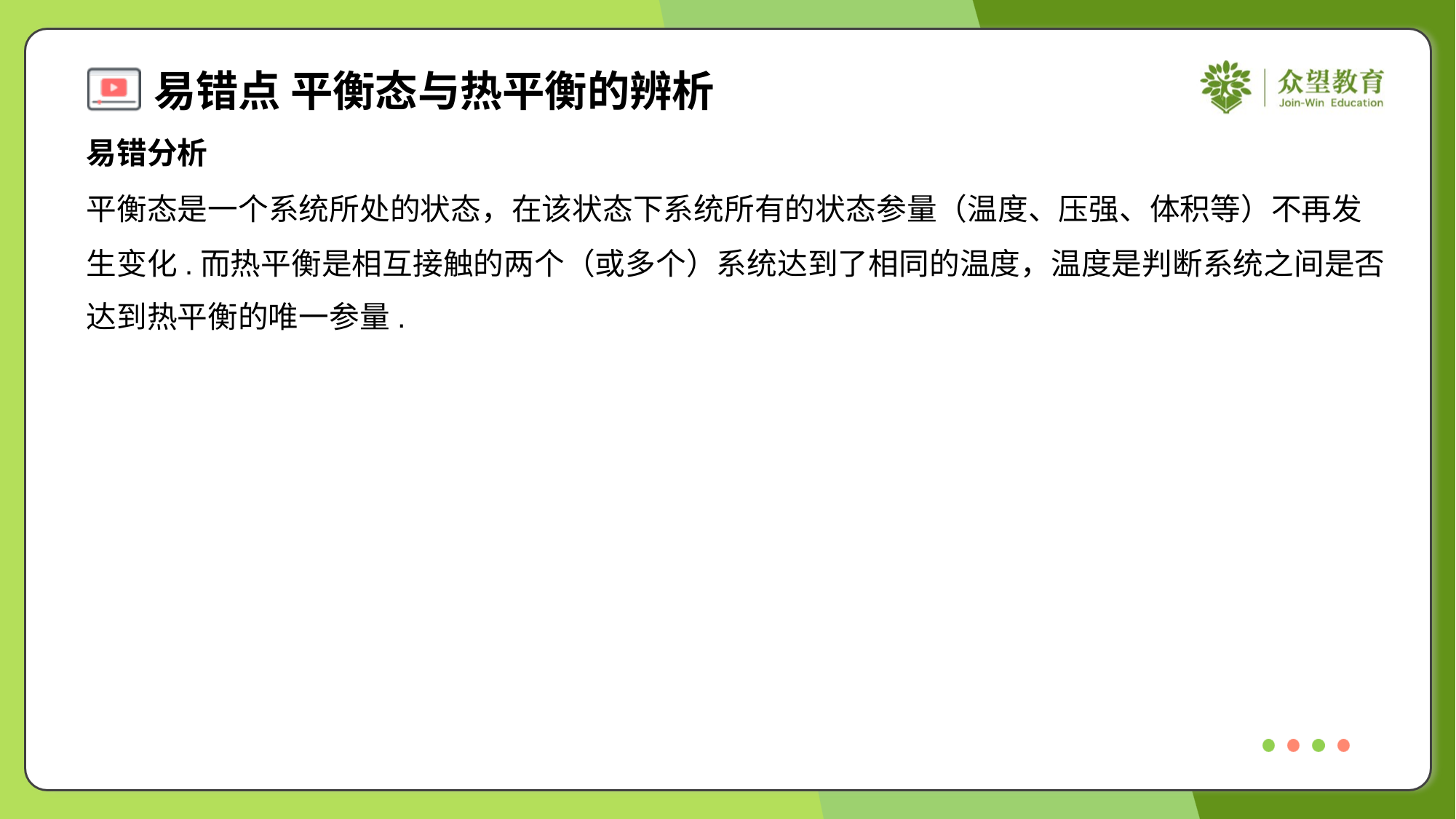

易错分析
平衡态是一个系统所处的状态，在该状态下系统所有的状态参量（温度、压强、体积等）不再发
生变化.而热平衡是相互接触的两个（或多个）系统达到了相同的温度，温度是判断系统之间是否
达到热平衡的唯一参量.